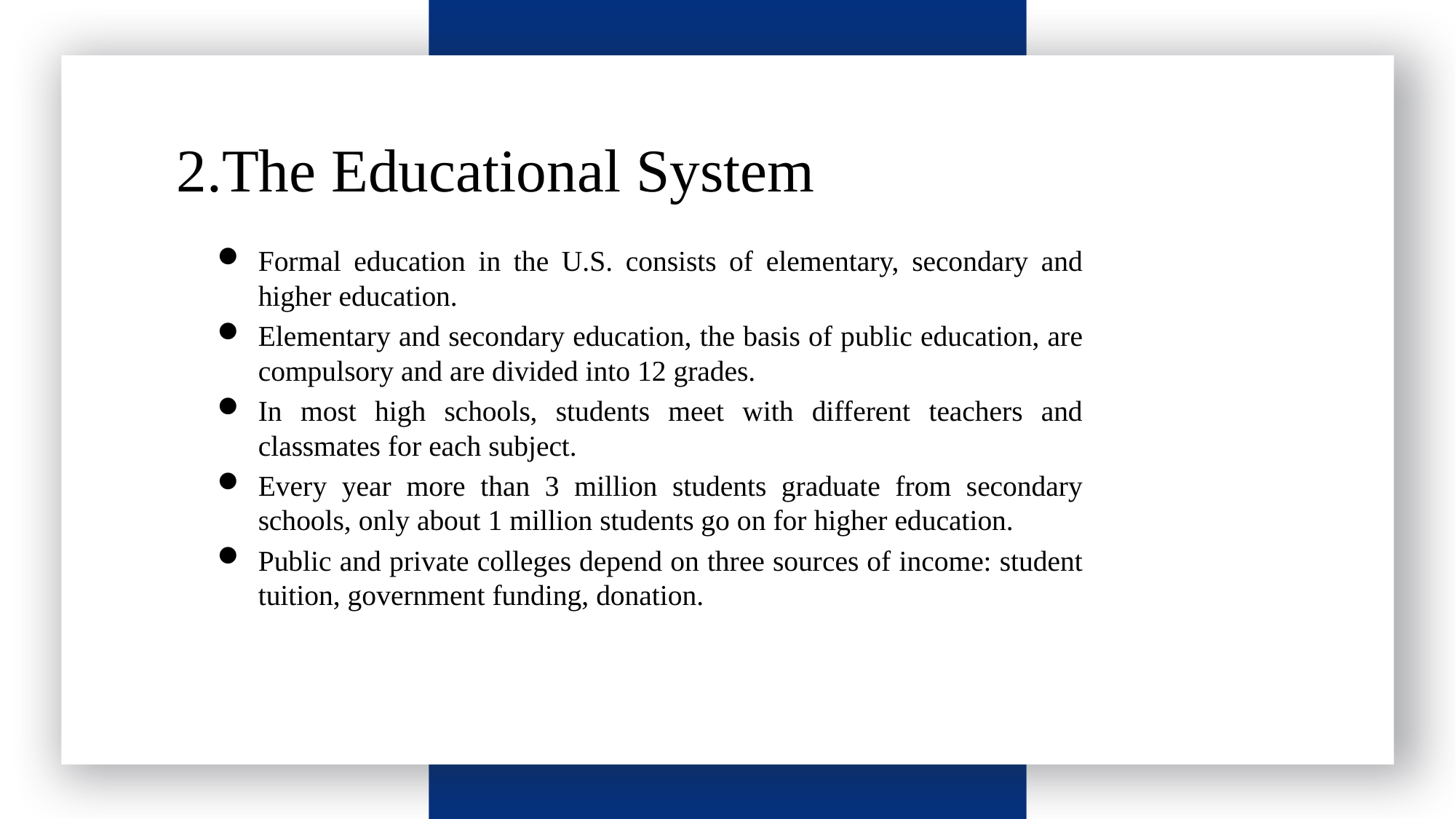

请输入标题
2.The Educational System
Formal education in the U.S. consists of elementary, secondary and higher education.
Elementary and secondary education, the basis of public education, are compulsory and are divided into 12 grades.
In most high schools, students meet with different teachers and classmates for each subject.
Every year more than 3 million students graduate from secondary schools, only about 1 million students go on for higher education.
Public and private colleges depend on three sources of income: student tuition, government funding, donation.